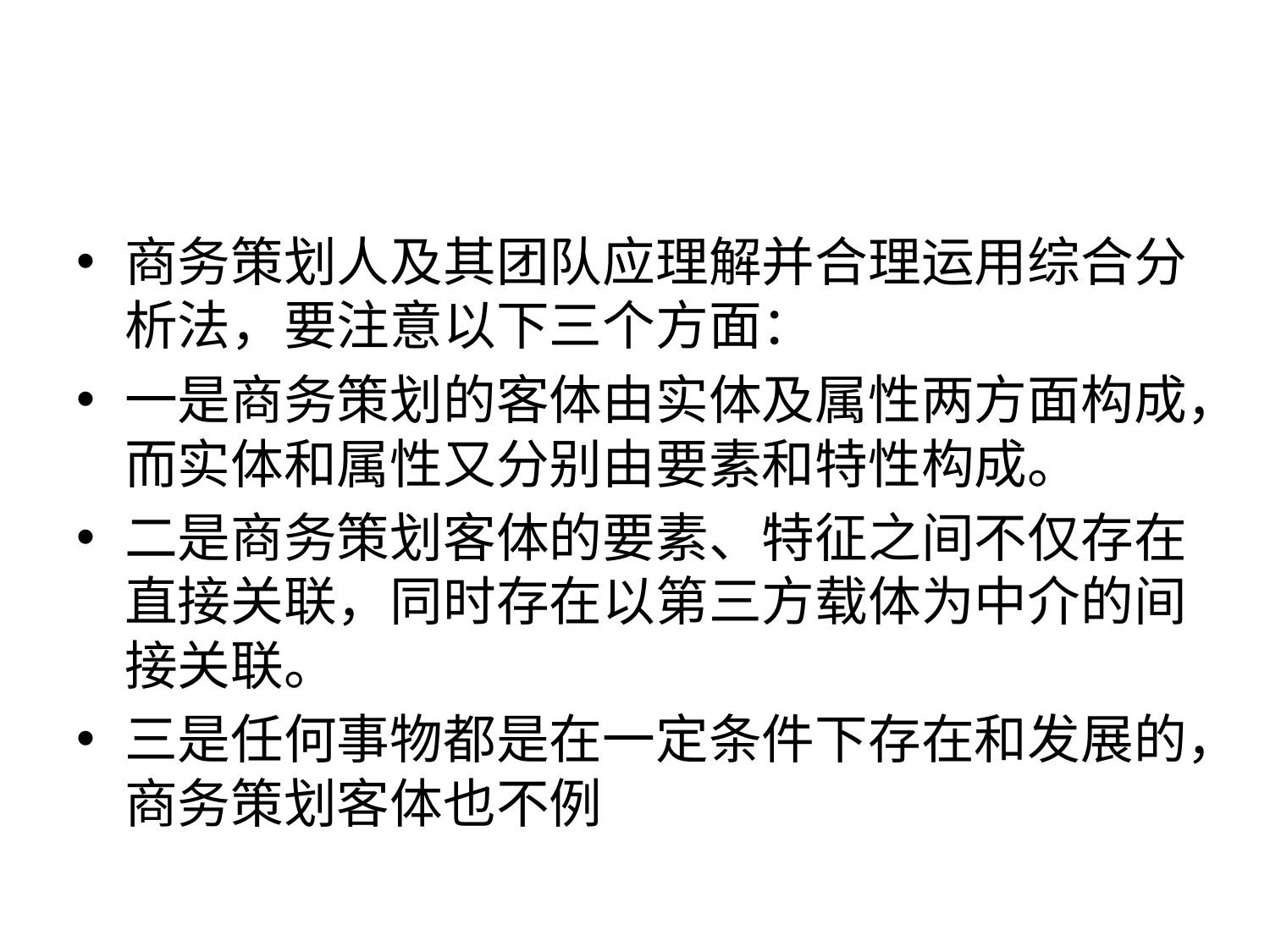

#
商务策划人及其团队应理解并合理运用综合分析法，要注意以下三个方面：
一是商务策划的客体由实体及属性两方面构成，而实体和属性又分别由要素和特性构成。
二是商务策划客体的要素、特征之间不仅存在直接关联，同时存在以第三方载体为中介的间接关联。
三是任何事物都是在一定条件下存在和发展的，商务策划客体也不例